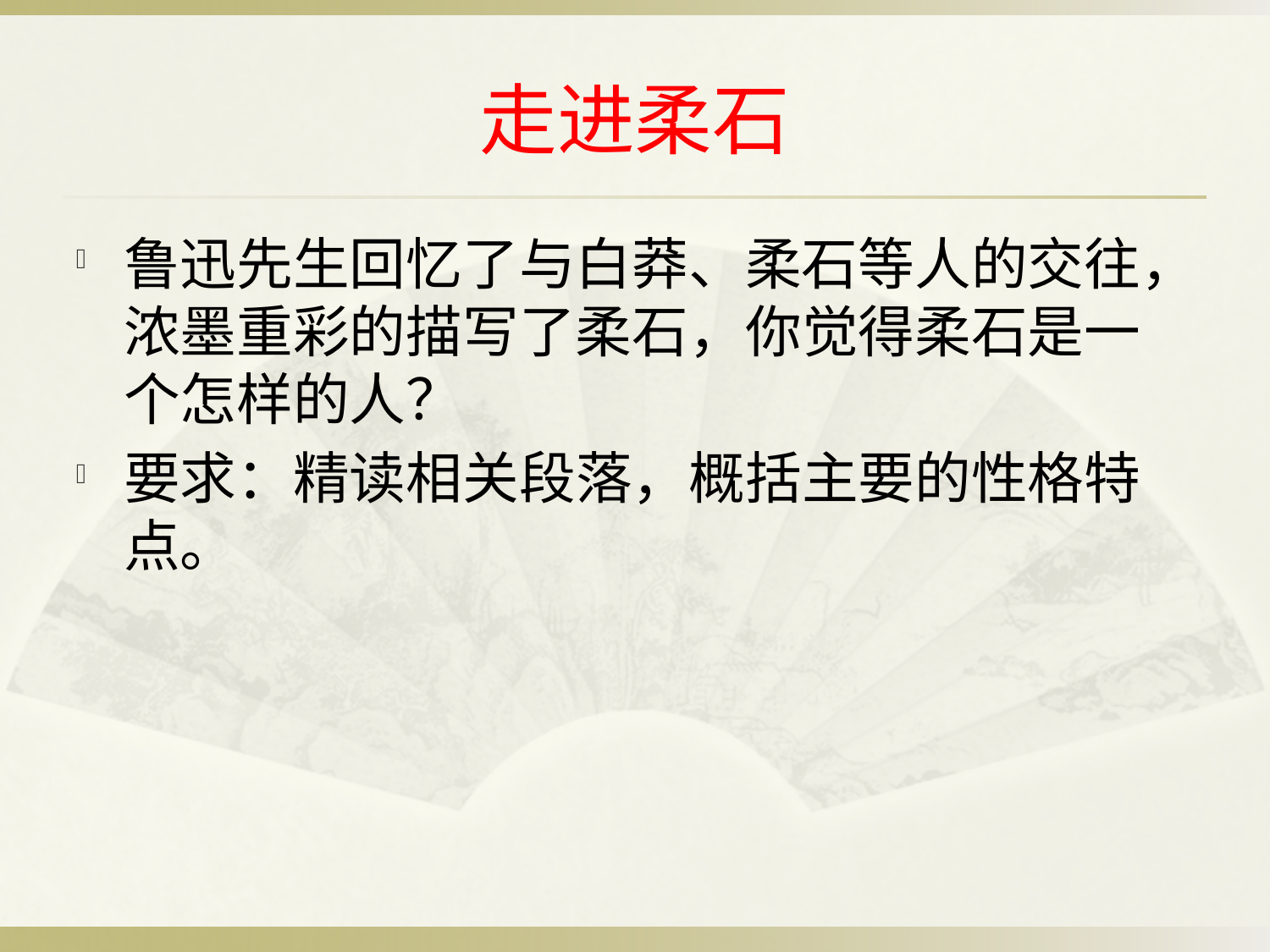

# 走进柔石
鲁迅先生回忆了与白莽、柔石等人的交往，浓墨重彩的描写了柔石，你觉得柔石是一个怎样的人？
要求：精读相关段落，概括主要的性格特点。